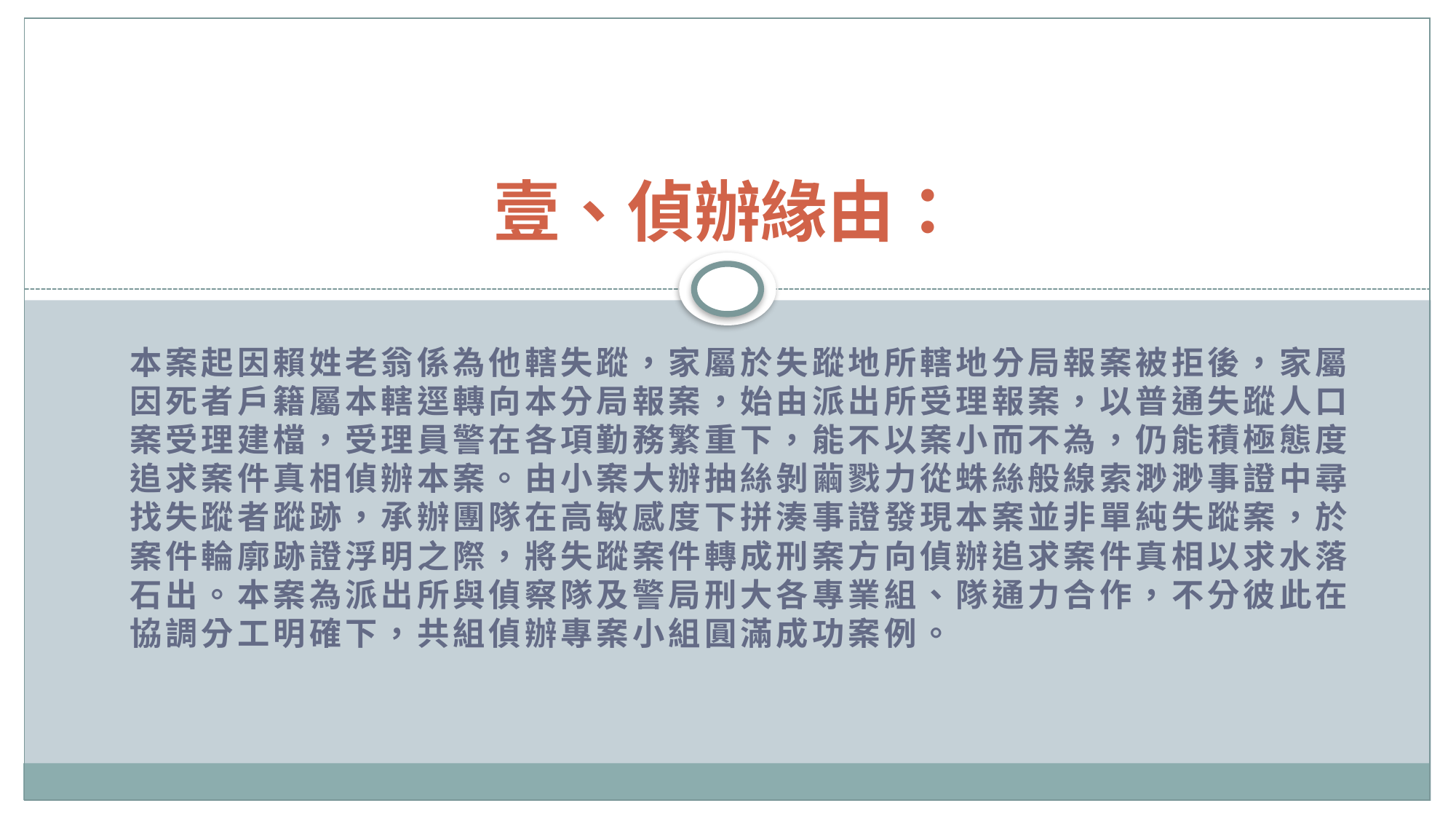

# 壹、偵辦緣由：
本案起因賴姓老翁係為他轄失蹤，家屬於失蹤地所轄地分局報案被拒後，家屬因死者戶籍屬本轄逕轉向本分局報案，始由派出所受理報案，以普通失蹤人口案受理建檔，受理員警在各項勤務繁重下，能不以案小而不為，仍能積極態度追求案件真相偵辦本案。由小案大辦抽絲剝繭戮力從蛛絲般線索渺渺事證中尋找失蹤者蹤跡，承辦團隊在高敏感度下拼湊事證發現本案並非單純失蹤案，於案件輪廓跡證浮明之際，將失蹤案件轉成刑案方向偵辦追求案件真相以求水落石出。本案為派出所與偵察隊及警局刑大各專業組、隊通力合作，不分彼此在協調分工明確下，共組偵辦專案小組圓滿成功案例。